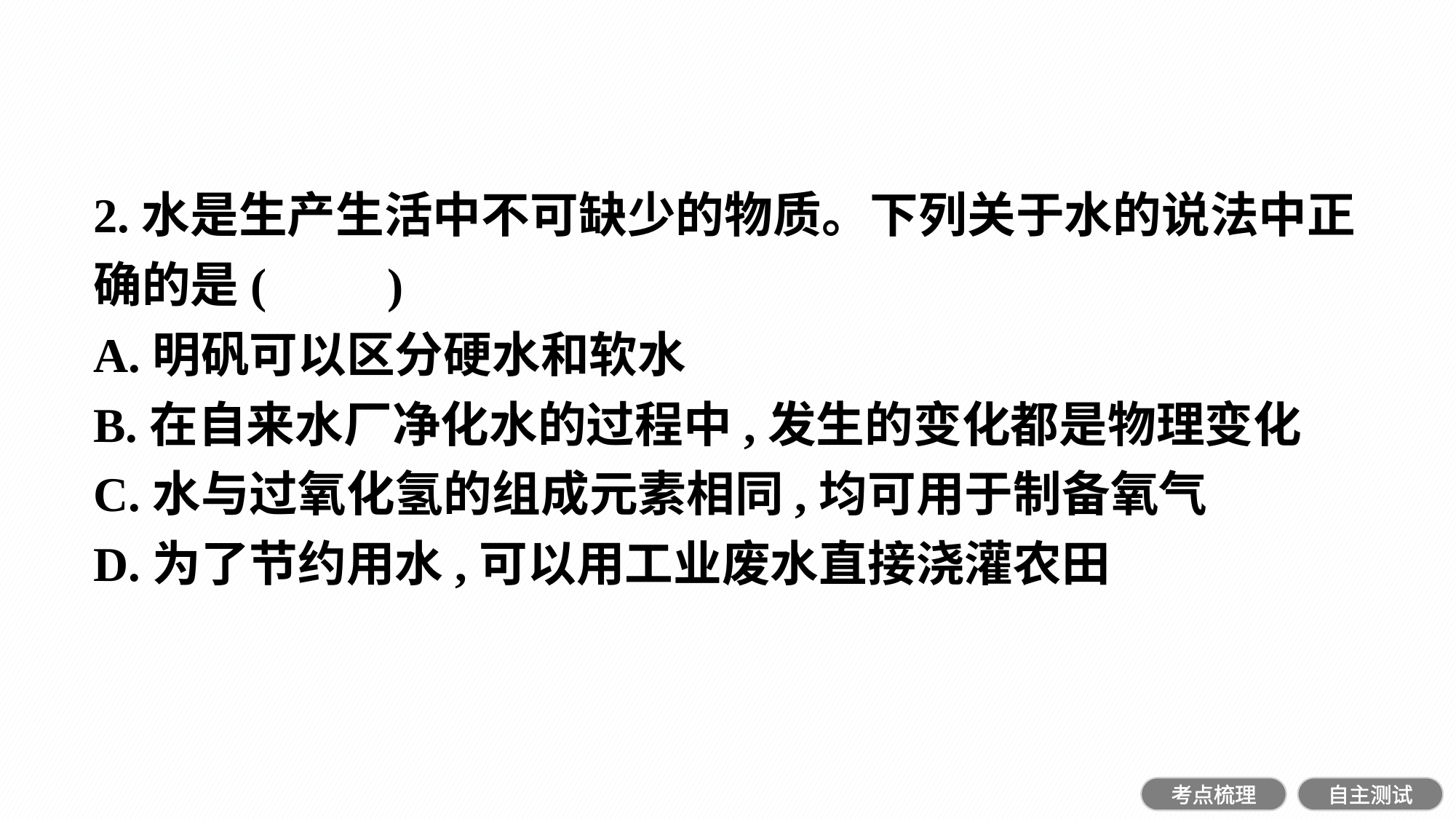

2.水是生产生活中不可缺少的物质。下列关于水的说法中正确的是(　　)
A.明矾可以区分硬水和软水
B.在自来水厂净化水的过程中,发生的变化都是物理变化
C.水与过氧化氢的组成元素相同,均可用于制备氧气
D.为了节约用水,可以用工业废水直接浇灌农田